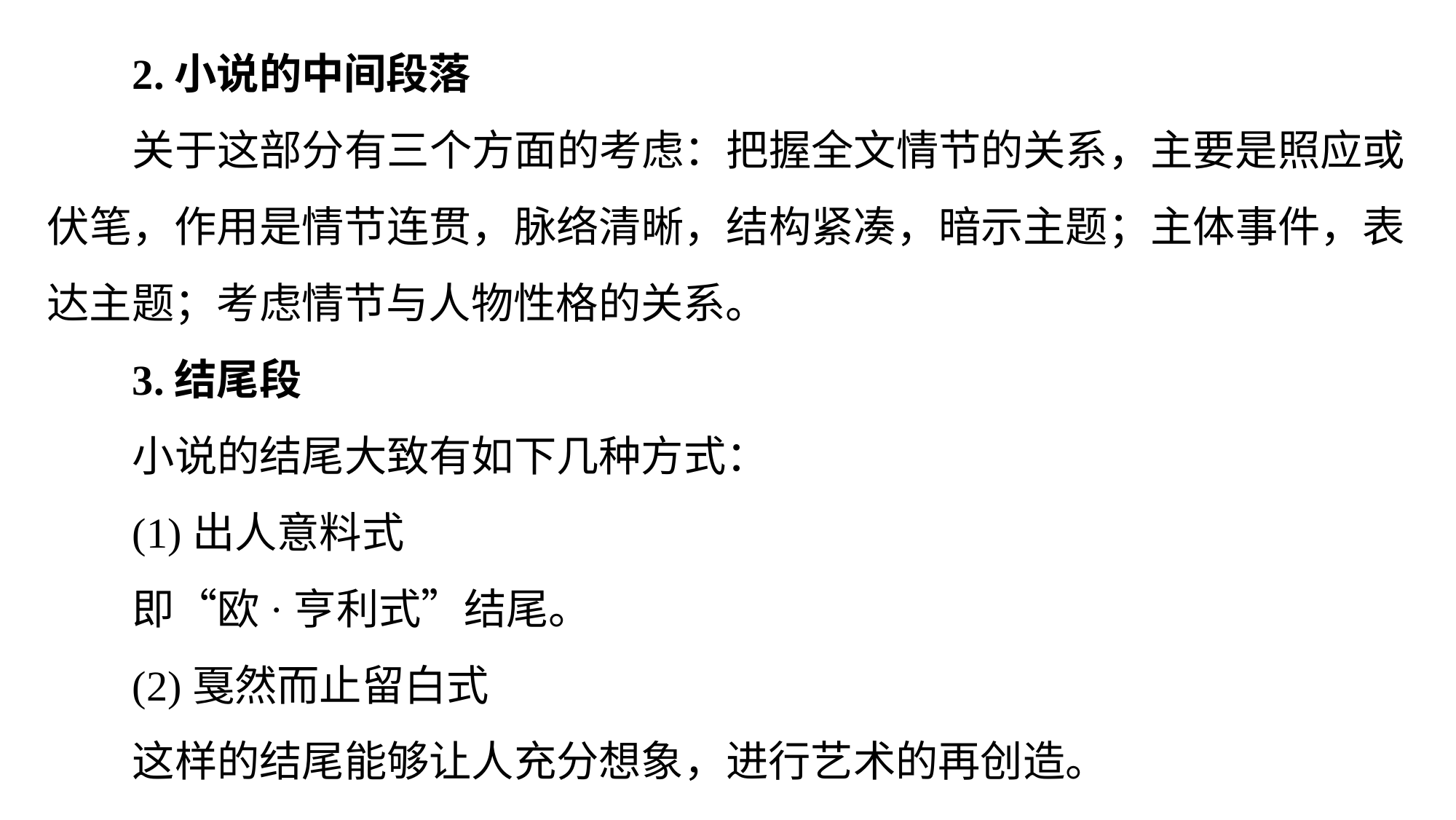

2.小说的中间段落
关于这部分有三个方面的考虑：把握全文情节的关系，主要是照应或伏笔，作用是情节连贯，脉络清晰，结构紧凑，暗示主题；主体事件，表达主题；考虑情节与人物性格的关系。
3.结尾段
小说的结尾大致有如下几种方式：
(1)出人意料式
即“欧·亨利式”结尾。
(2)戛然而止留白式
这样的结尾能够让人充分想象，进行艺术的再创造。